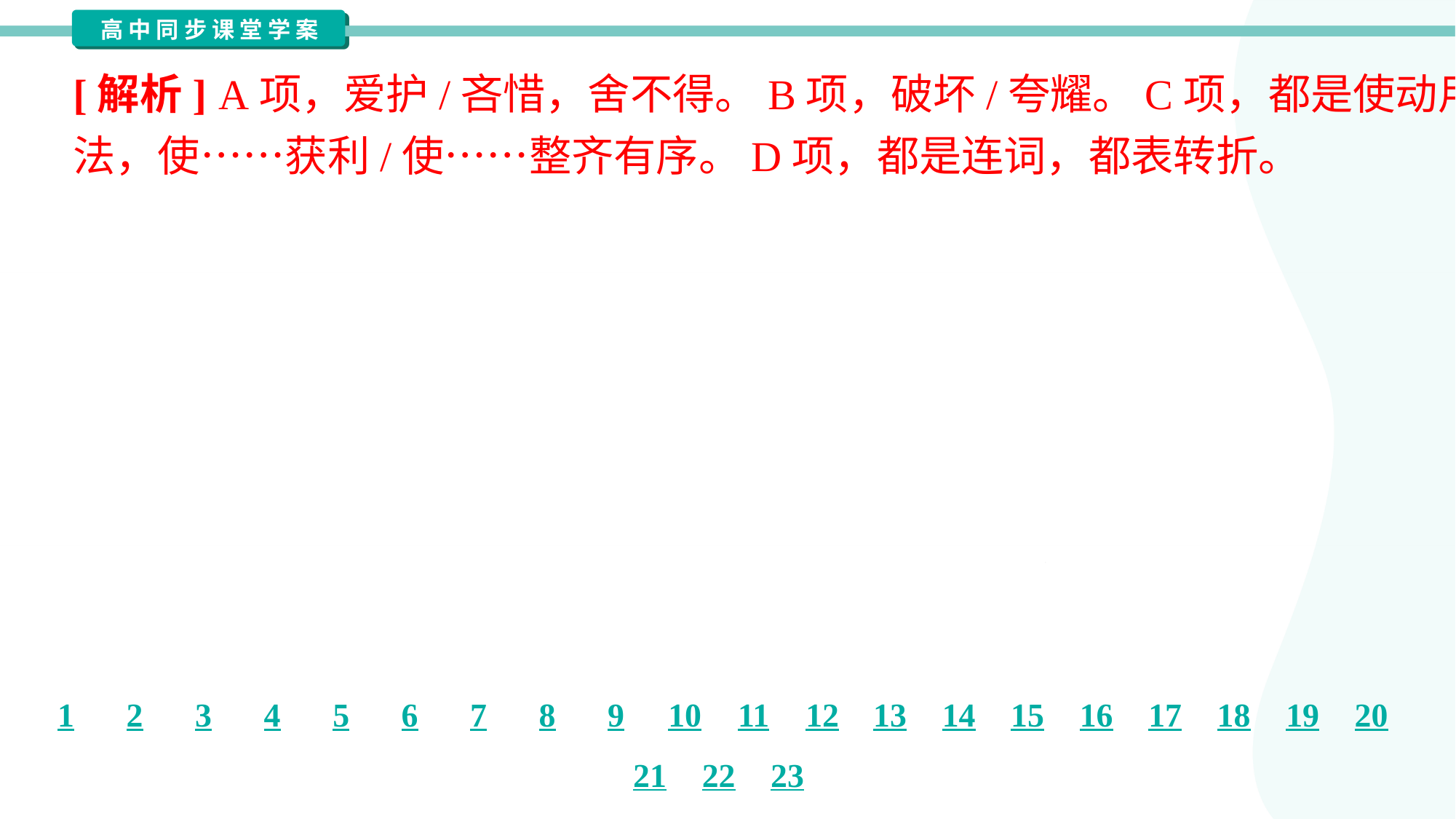

[解析] A项，爱护/吝惜，舍不得。B项，破坏/夸耀。C项，都是使动用
法，使……获利/使……整齐有序。D项，都是连词，都表转折。